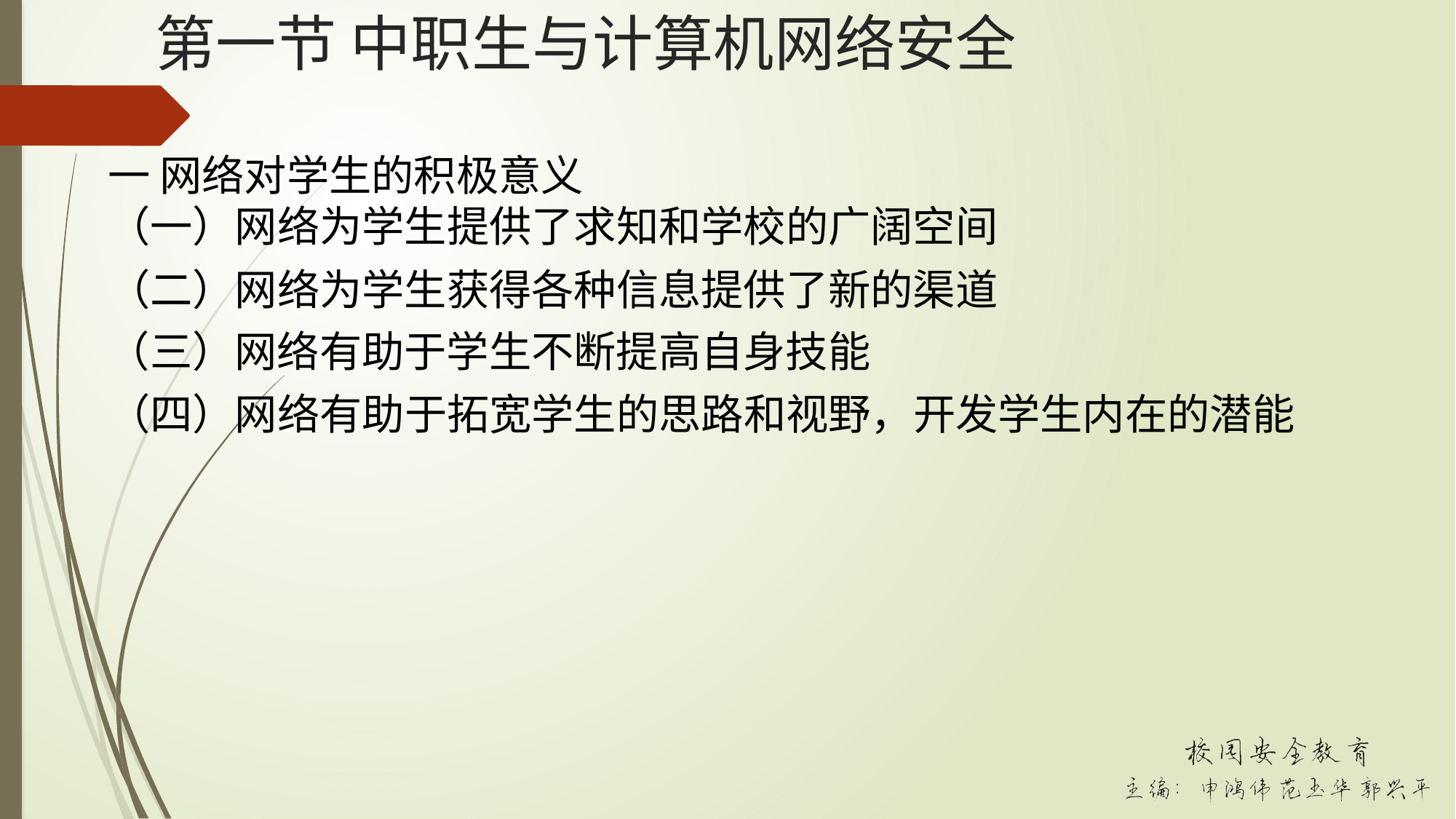

# 第一节 中职生与计算机网络安全
一 网络对学生的积极意义
（一）网络为学生提供了求知和学校的广阔空间
（二）网络为学生获得各种信息提供了新的渠道
（三）网络有助于学生不断提高自身技能
（四）网络有助于拓宽学生的思路和视野，开发学生内在的潜能